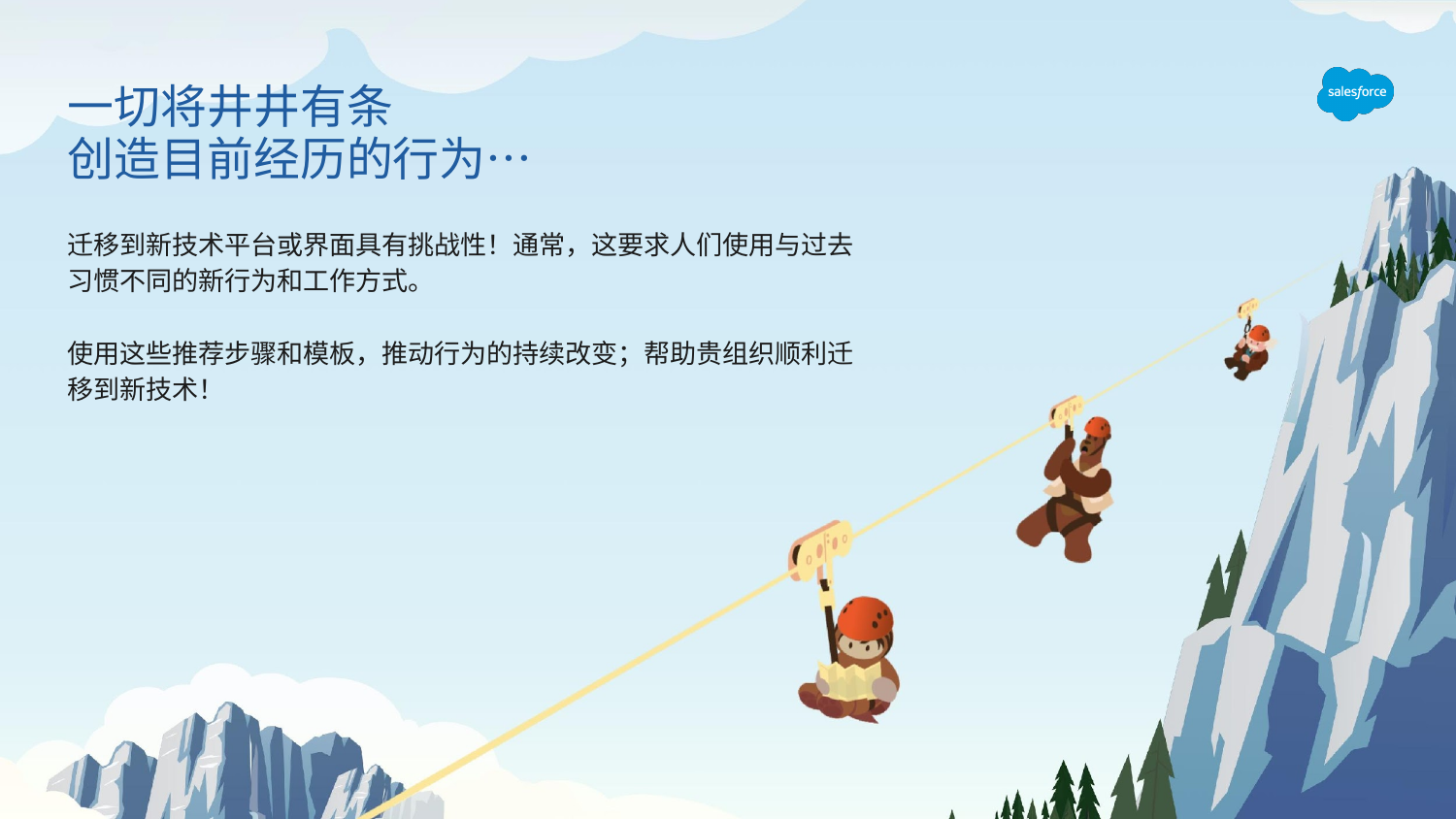

# 一切将井井有条
创造目前经历的行为…
迁移到新技术平台或界面具有挑战性！通常，这要求人们使用与过去习惯不同的新行为和工作方式。
使用这些推荐步骤和模板，推动行为的持续改变；帮助贵组织顺利迁移到新技术！